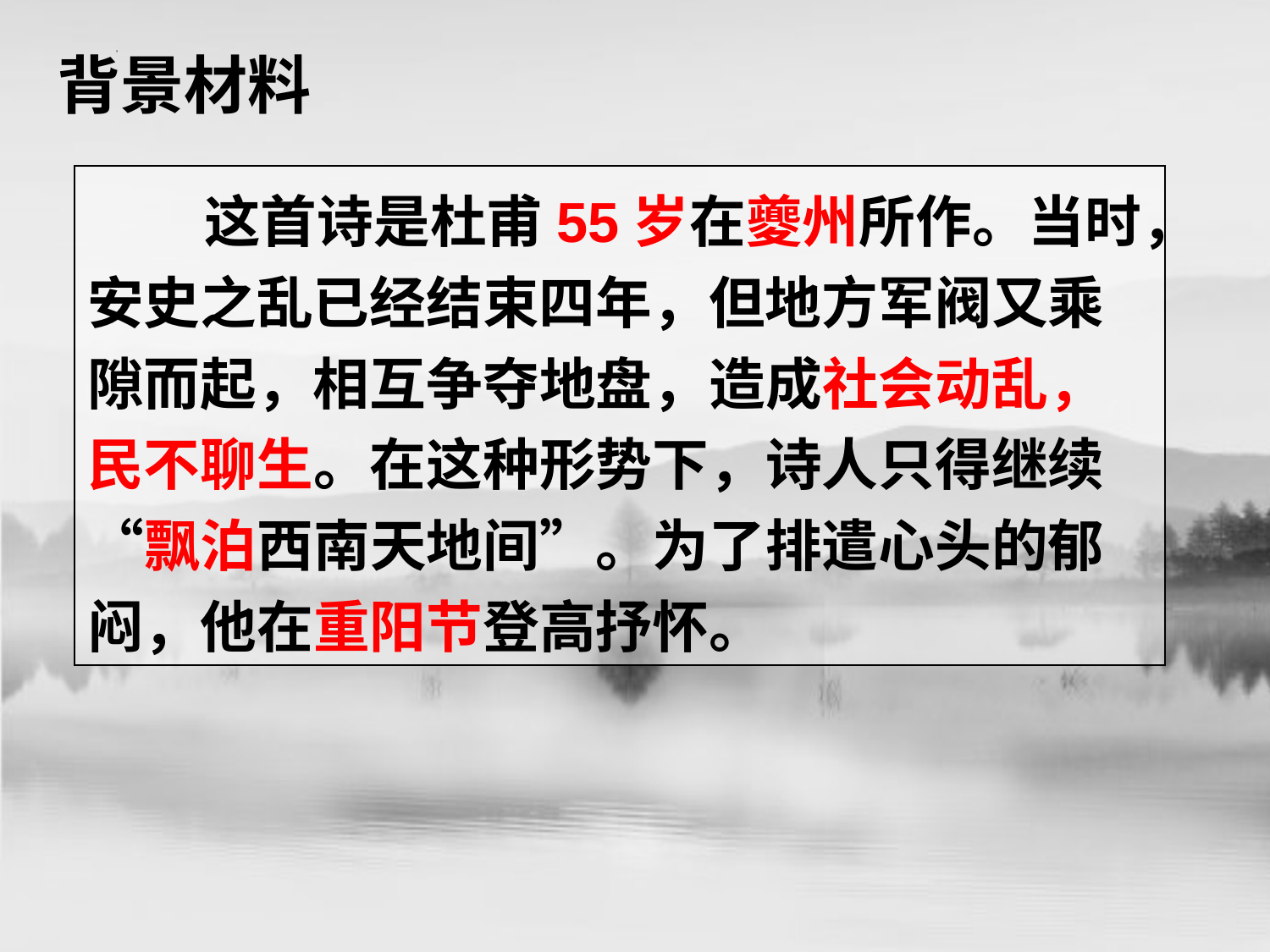

背景材料
        这首诗是杜甫55岁在夔州所作。当时，安史之乱已经结束四年，但地方军阀又乘隙而起，相互争夺地盘，造成社会动乱，民不聊生。在这种形势下，诗人只得继续“飘泊西南天地间”。为了排遣心头的郁闷，他在重阳节登高抒怀。